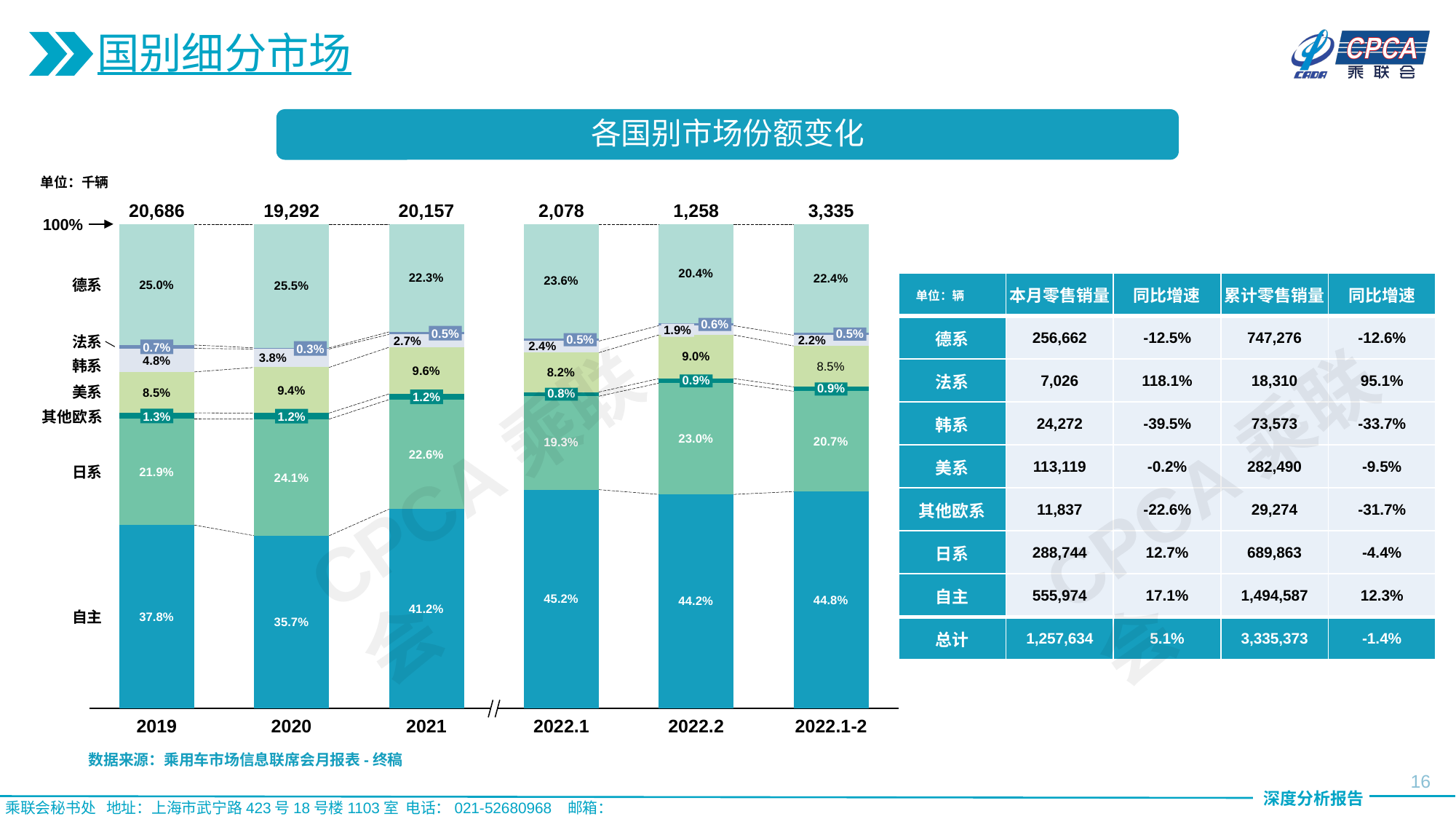

国别细分市场
各国别市场份额变化

单位：千辆
20,686
19,292
20,157
2,078
1,258
3,335

### Chart

| Category |  |  |  |  |  |  |  |
|---|---|---|---|---|---|---|---|
100%
| 单位：辆 | 本月零售销量 | 同比增速 | 累计零售销量 | 同比增速 |
| --- | --- | --- | --- | --- |
| 德系 | 256,662 | -12.5% | 747,276 | -12.6% |
| 法系 | 7,026 | 118.1% | 18,310 | 95.1% |
| 韩系 | 24,272 | -39.5% | 73,573 | -33.7% |
| 美系 | 113,119 | -0.2% | 282,490 | -9.5% |
| 其他欧系 | 11,837 | -22.6% | 29,274 | -31.7% |
| 日系 | 288,744 | 12.7% | 689,863 | -4.4% |
| 自主 | 555,974 | 17.1% | 1,494,587 | 12.3% |
| 总计 | 1,257,634 | 5.1% | 3,335,373 | -1.4% |
德系
0.6%
1.9%
0.5%
0.5%
法系
0.5%
0.7%
0.3%
韩系
0.9%
0.9%
美系
0.8%
1.2%
CPCA乘联会
CPCA乘联会
其他欧系
1.3%
1.2%
日系
自主

2019
2020
2021
2022.1
2022.2
2022.1-2
数据来源：乘用车市场信息联席会月报表-终稿
16